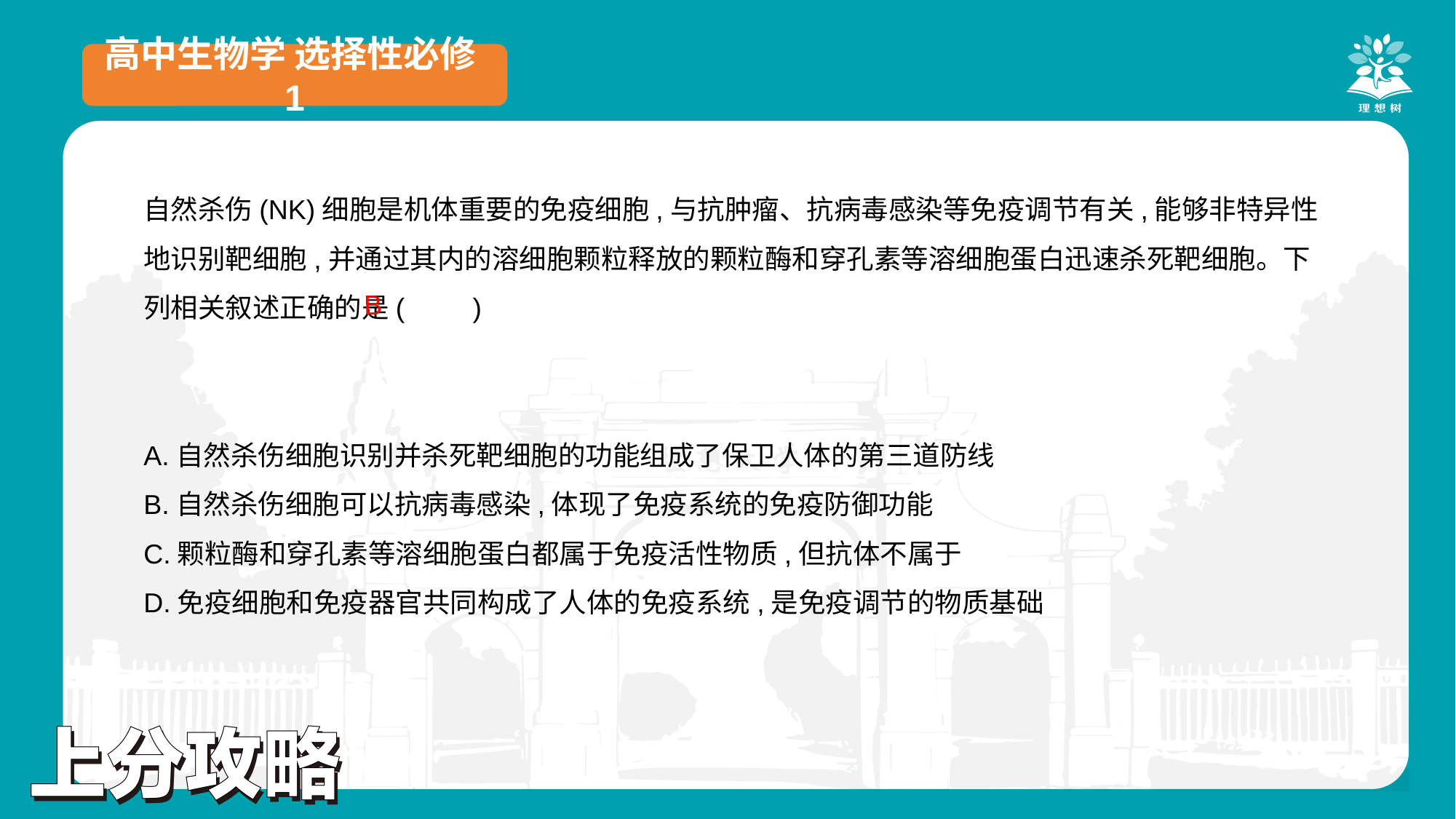

高中生物学 选择性必修1
自然杀伤(NK)细胞是机体重要的免疫细胞,与抗肿瘤、抗病毒感染等免疫调节有关,能够非特异性地识别靶细胞,并通过其内的溶细胞颗粒释放的颗粒酶和穿孔素等溶细胞蛋白迅速杀死靶细胞。下列相关叙述正确的是(　　)

A.自然杀伤细胞识别并杀死靶细胞的功能组成了保卫人体的第三道防线
B.自然杀伤细胞可以抗病毒感染,体现了免疫系统的免疫防御功能
C.颗粒酶和穿孔素等溶细胞蛋白都属于免疫活性物质,但抗体不属于
D.免疫细胞和免疫器官共同构成了人体的免疫系统,是免疫调节的物质基础

B